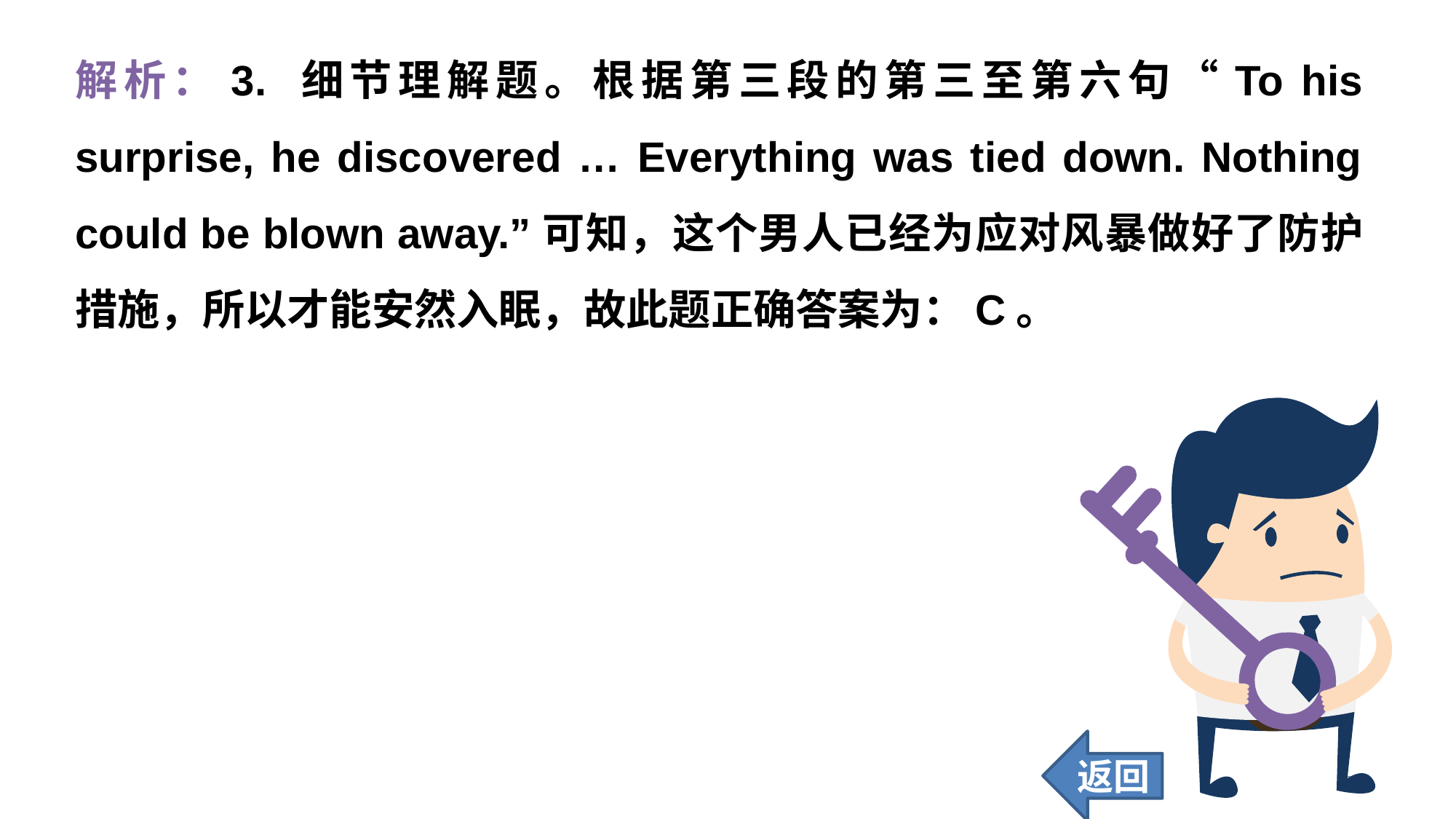

解析：3. 细节理解题。根据第三段的第三至第六句“To his surprise, he discovered … Everything was tied down. Nothing could be blown away.”可知，这个男人已经为应对风暴做好了防护措施，所以才能安然入眠，故此题正确答案为：C。

返回
269